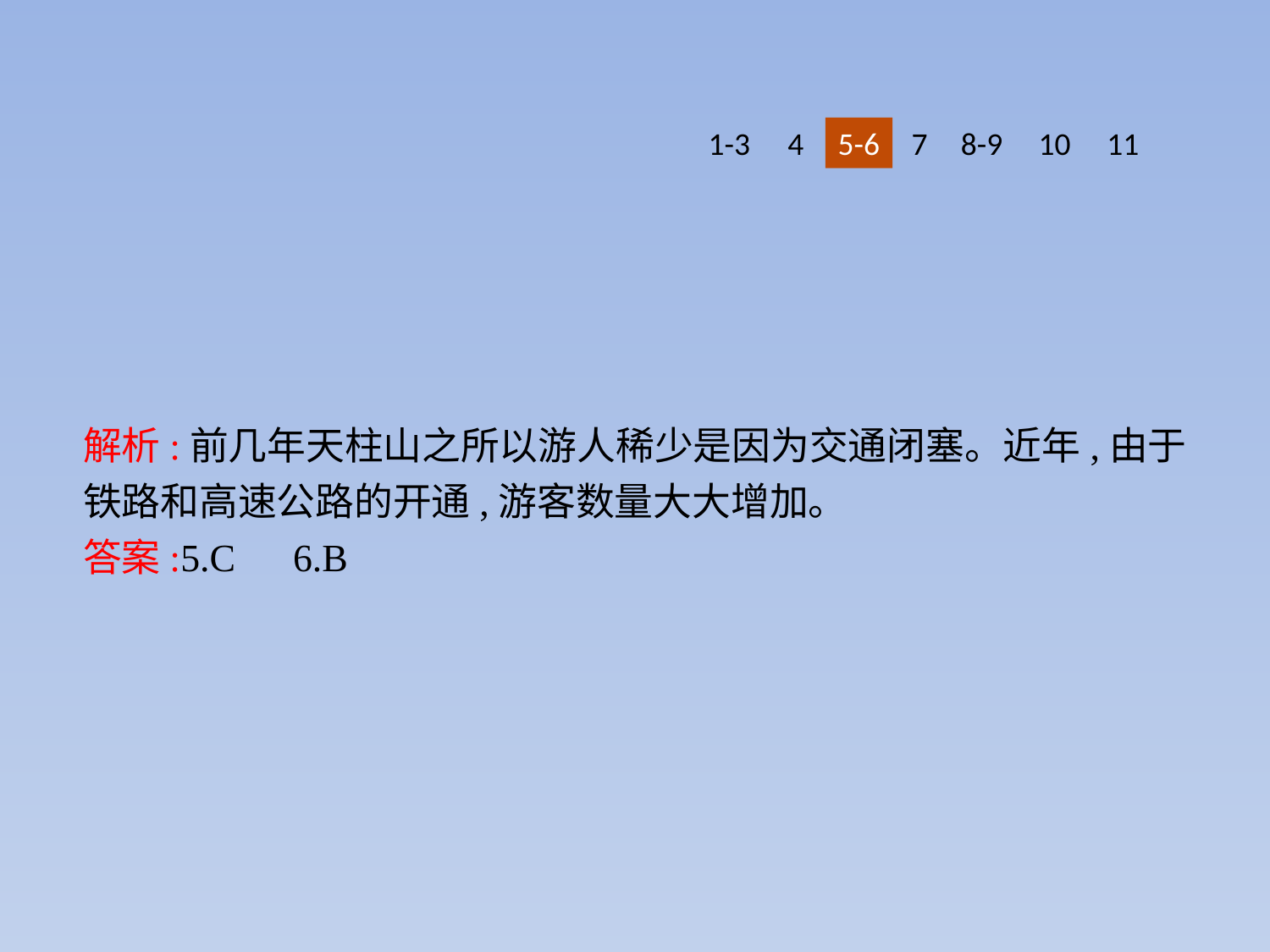

1-3
4
5-6
7
8-9
10
11
解析:前几年天柱山之所以游人稀少是因为交通闭塞。近年,由于铁路和高速公路的开通,游客数量大大增加。
答案:5.C　6.B